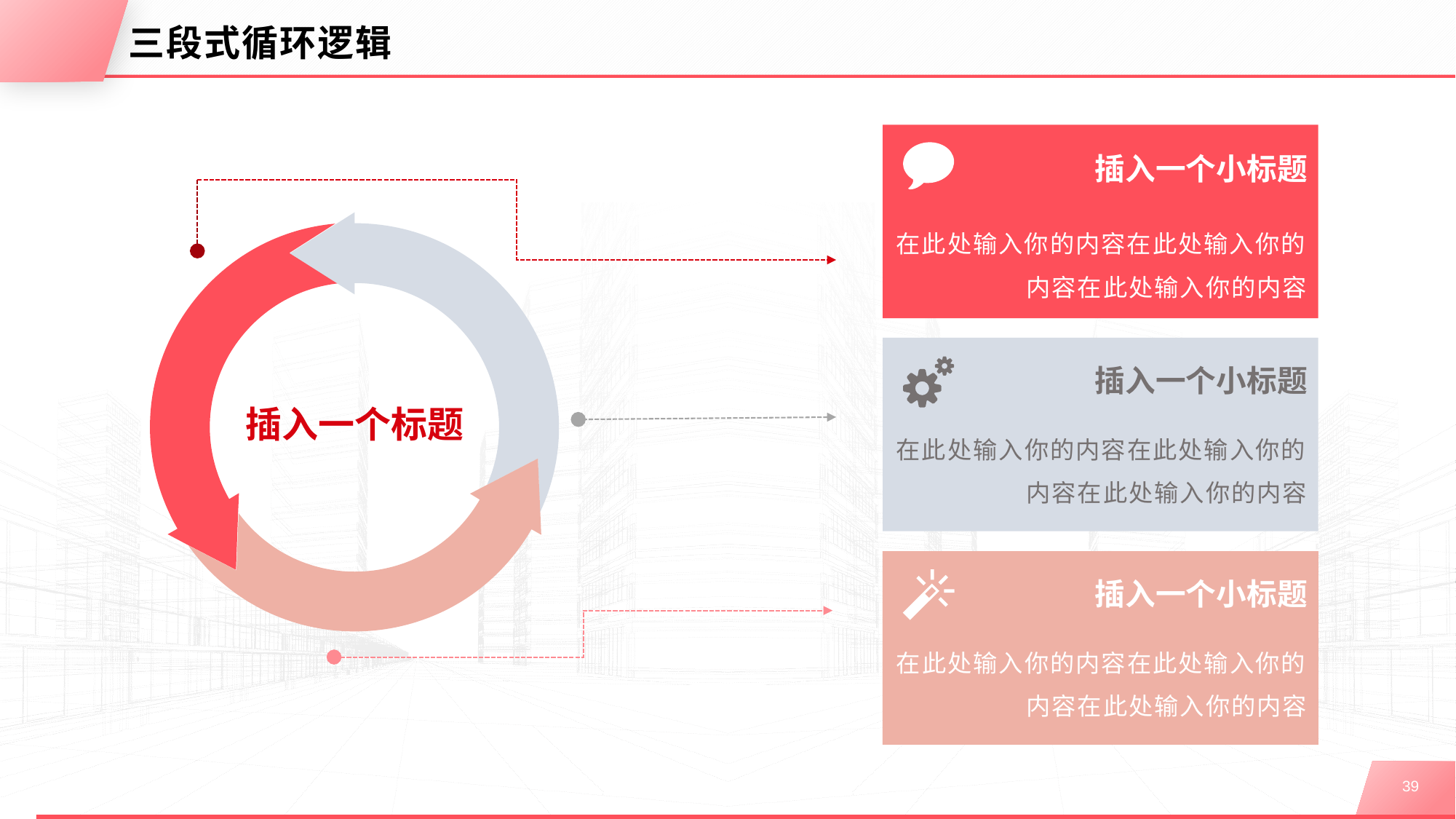

# 三段式循环逻辑

在此处输入你的内容在此处输入你的内容在此处输入你的内容
插入一个小标题

插入一个标题
插入一个小标题

在此处输入你的内容在此处输入你的内容在此处输入你的内容

插入一个小标题

在此处输入你的内容在此处输入你的内容在此处输入你的内容

39